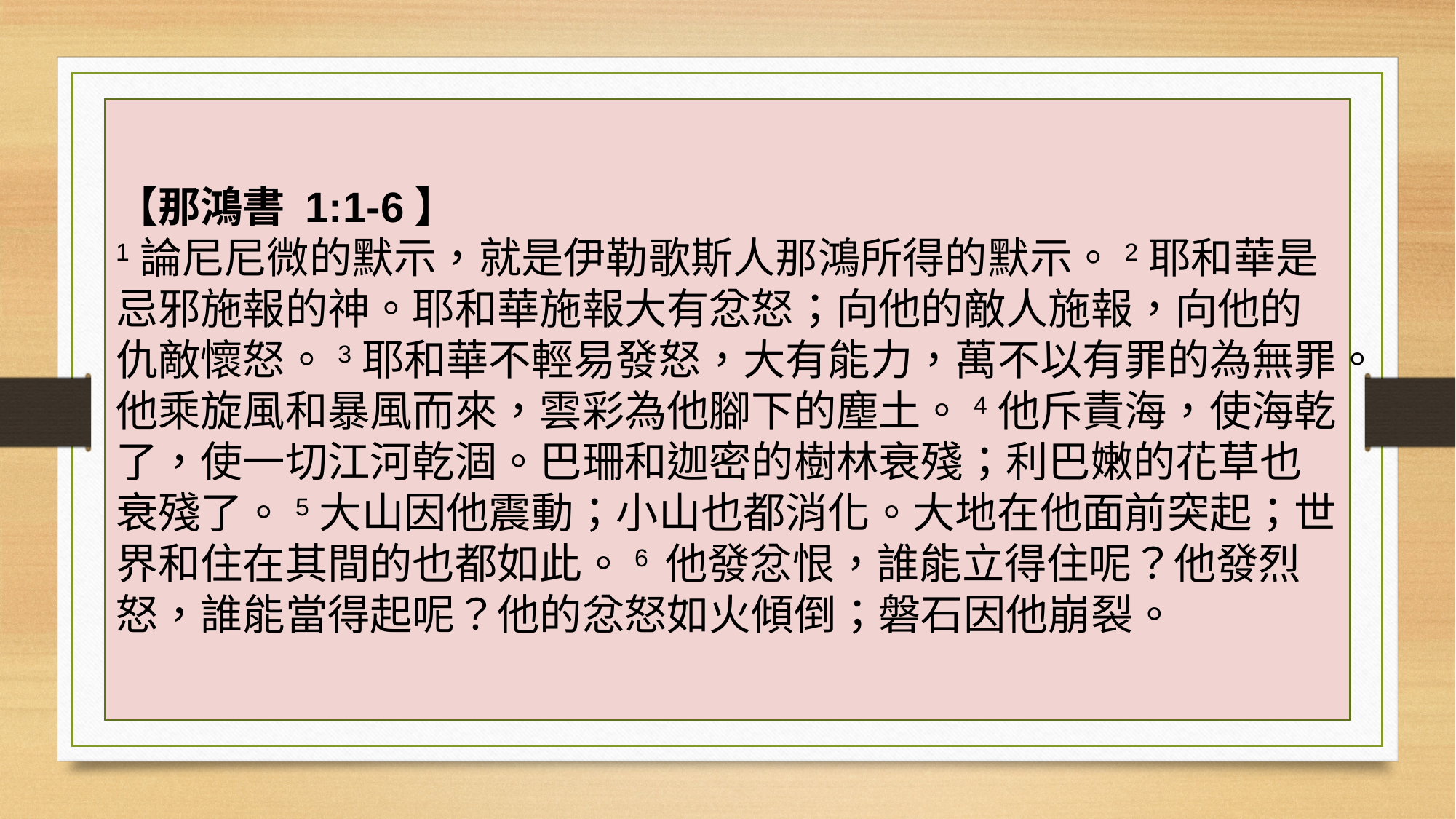

【那鴻書 1:1-6】
1論尼尼微的默示，就是伊勒歌斯人那鴻所得的默示。2耶和華是忌邪施報的神。耶和華施報大有忿怒；向他的敵人施報，向他的仇敵懷怒。3耶和華不輕易發怒，大有能力，萬不以有罪的為無罪。他乘旋風和暴風而來，雲彩為他腳下的塵土。4他斥責海，使海乾了，使一切江河乾涸。巴珊和迦密的樹林衰殘；利巴嫩的花草也衰殘了。5大山因他震動；小山也都消化。大地在他面前突起；世界和住在其間的也都如此。6 他發忿恨，誰能立得住呢？他發烈怒，誰能當得起呢？他的忿怒如火傾倒；磐石因他崩裂。
#